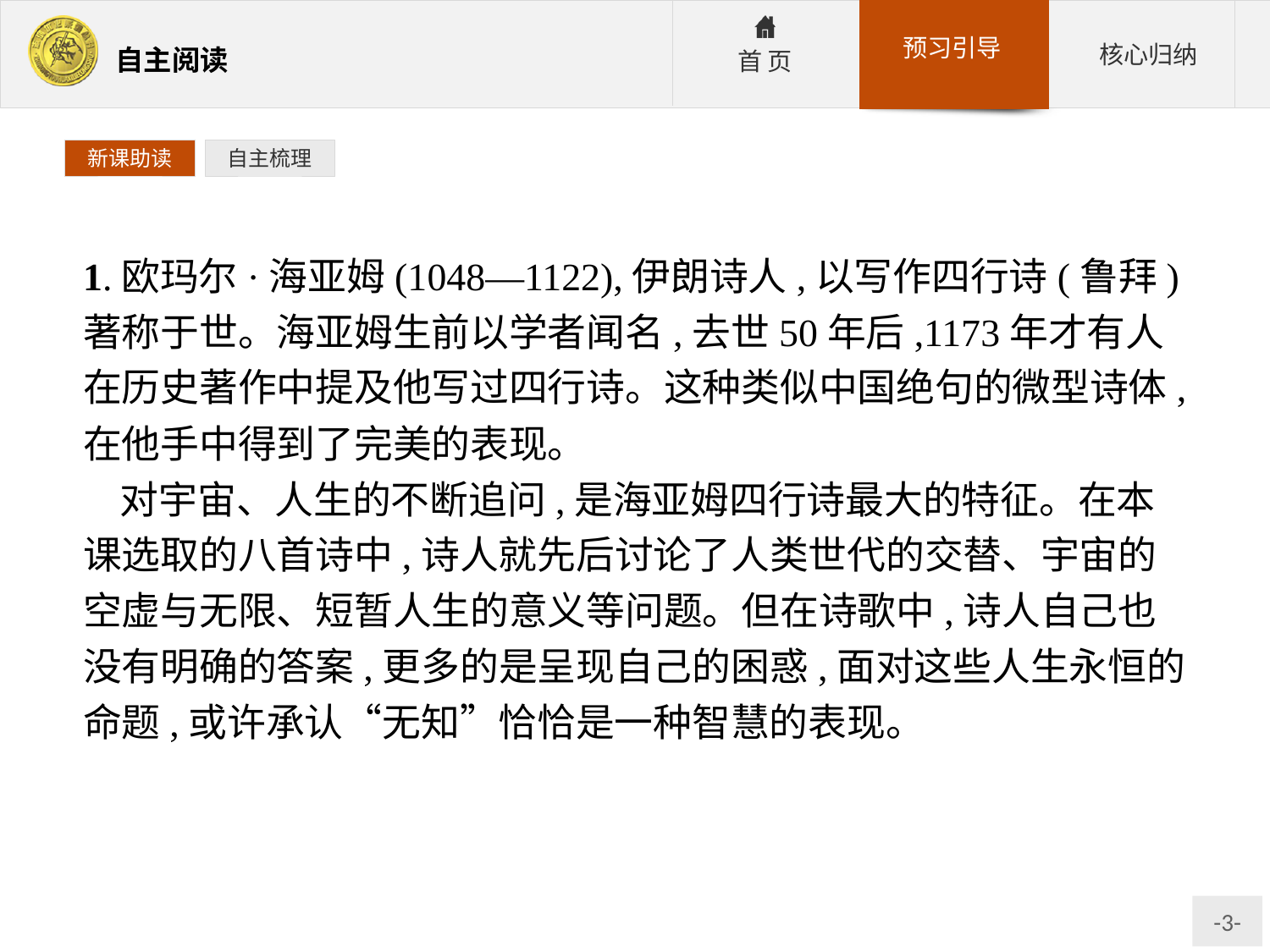

新课助读
自主梳理
1.欧玛尔·海亚姆(1048—1122),伊朗诗人,以写作四行诗(鲁拜)著称于世。海亚姆生前以学者闻名,去世50年后,1173年才有人在历史著作中提及他写过四行诗。这种类似中国绝句的微型诗体,在他手中得到了完美的表现。
对宇宙、人生的不断追问,是海亚姆四行诗最大的特征。在本课选取的八首诗中,诗人就先后讨论了人类世代的交替、宇宙的空虚与无限、短暂人生的意义等问题。但在诗歌中,诗人自己也没有明确的答案,更多的是呈现自己的困惑,面对这些人生永恒的命题,或许承认“无知”恰恰是一种智慧的表现。